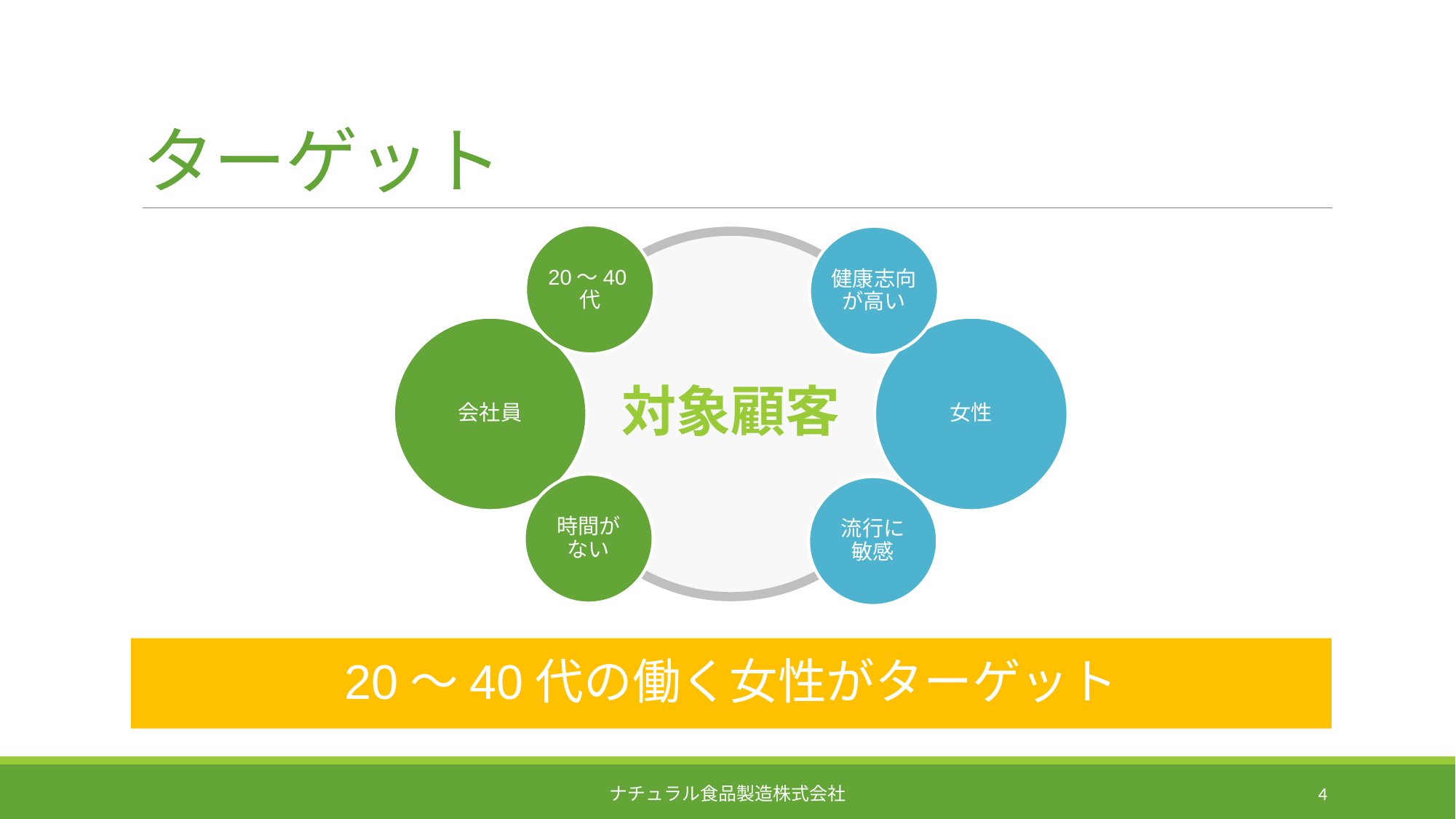

# ターゲット
20～40代
健康志向が高い
対象顧客
会社員
女性
時間が
ない
流行に
敏感
20～40代の働く女性がターゲット
ナチュラル食品製造株式会社
4